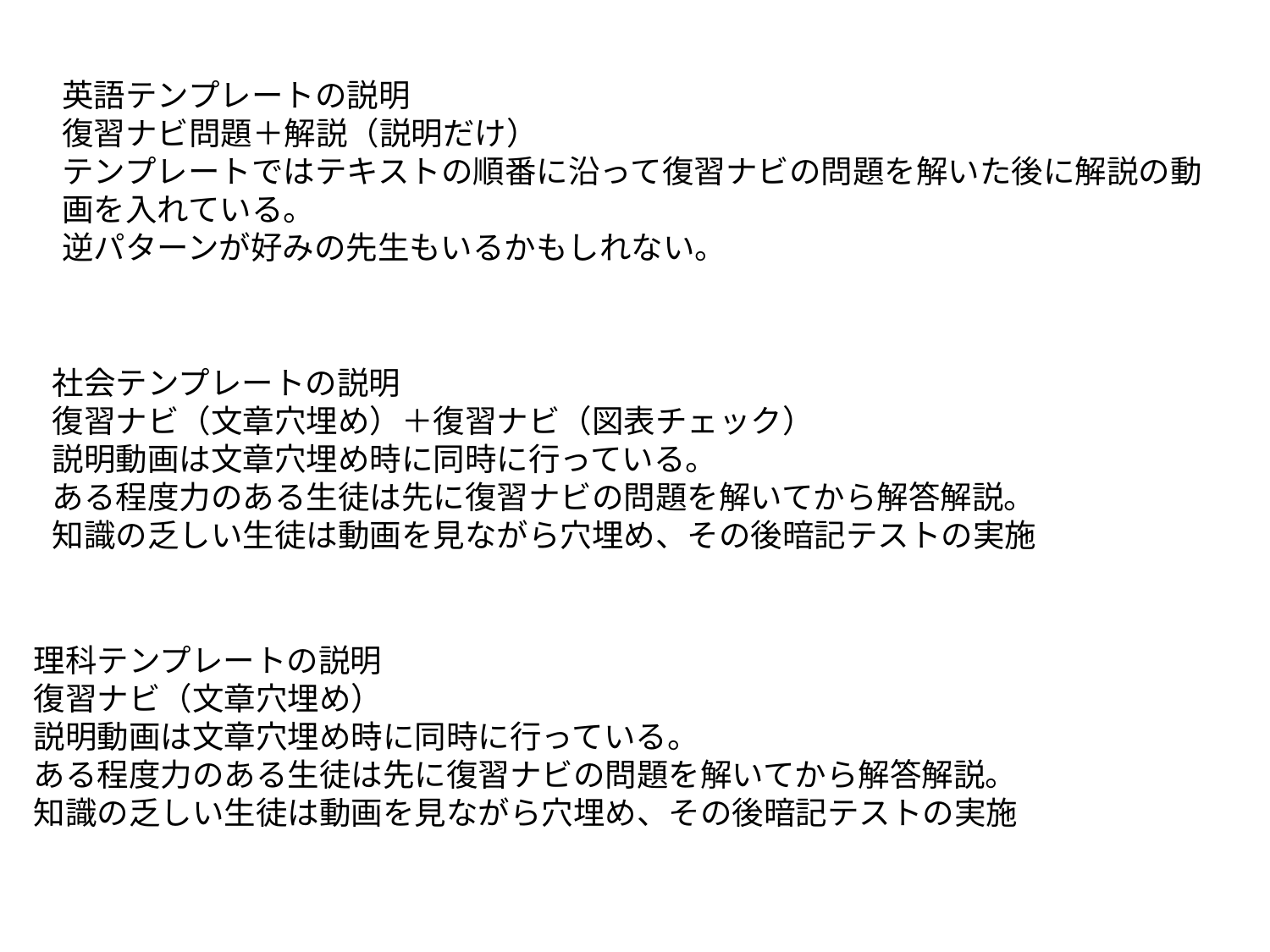

英語テンプレートの説明
復習ナビ問題＋解説（説明だけ）
テンプレートではテキストの順番に沿って復習ナビの問題を解いた後に解説の動画を入れている。
逆パターンが好みの先生もいるかもしれない。
社会テンプレートの説明
復習ナビ（文章穴埋め）＋復習ナビ（図表チェック）
説明動画は文章穴埋め時に同時に行っている。
ある程度力のある生徒は先に復習ナビの問題を解いてから解答解説。
知識の乏しい生徒は動画を見ながら穴埋め、その後暗記テストの実施
理科テンプレートの説明
復習ナビ（文章穴埋め）
説明動画は文章穴埋め時に同時に行っている。
ある程度力のある生徒は先に復習ナビの問題を解いてから解答解説。
知識の乏しい生徒は動画を見ながら穴埋め、その後暗記テストの実施